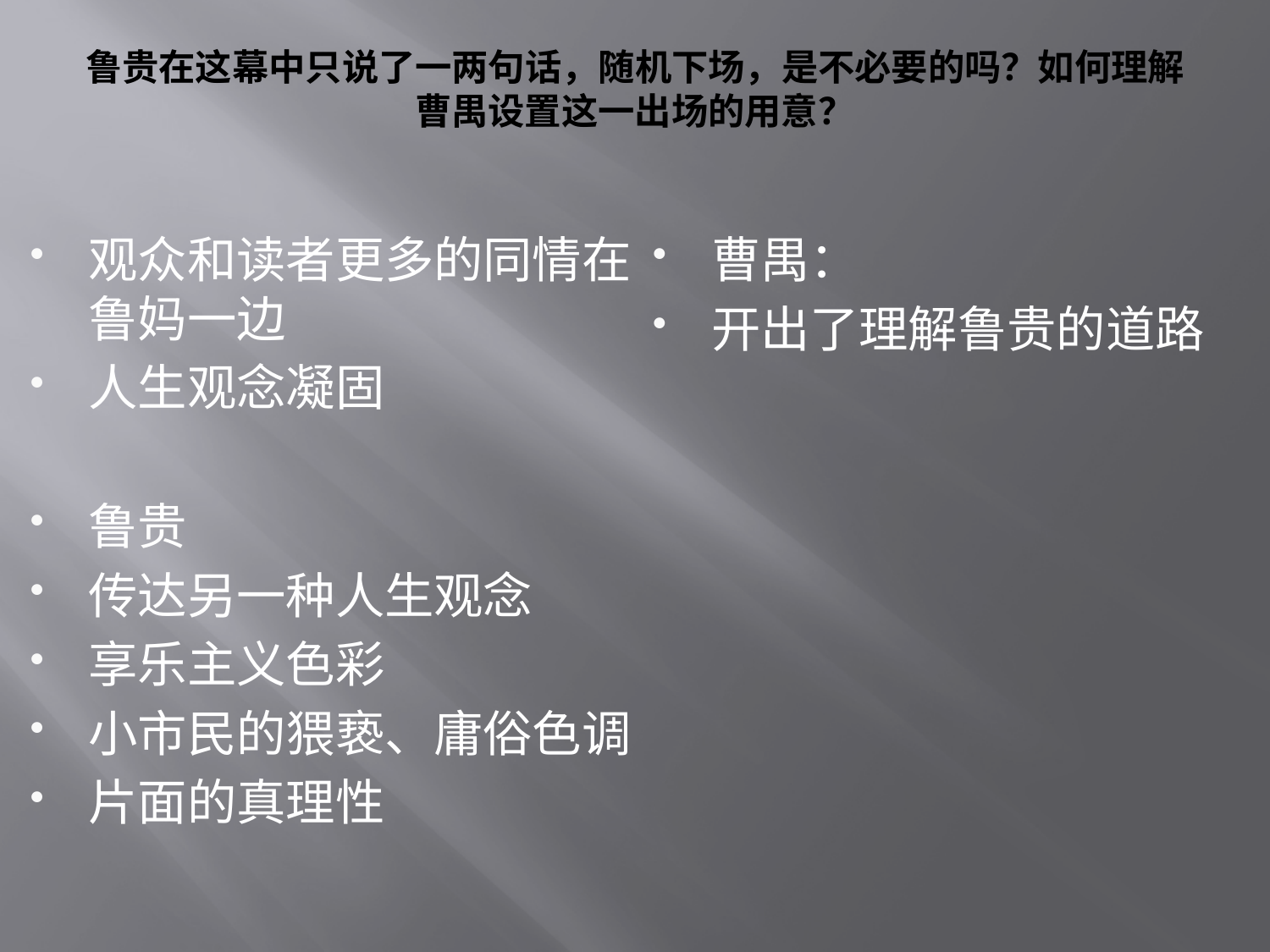

# 鲁贵在这幕中只说了一两句话，随机下场，是不必要的吗？如何理解曹禺设置这一出场的用意？
观众和读者更多的同情在鲁妈一边
人生观念凝固

鲁贵
传达另一种人生观念
享乐主义色彩
小市民的猥亵、庸俗色调
片面的真理性

曹禺：
开出了理解鲁贵的道路